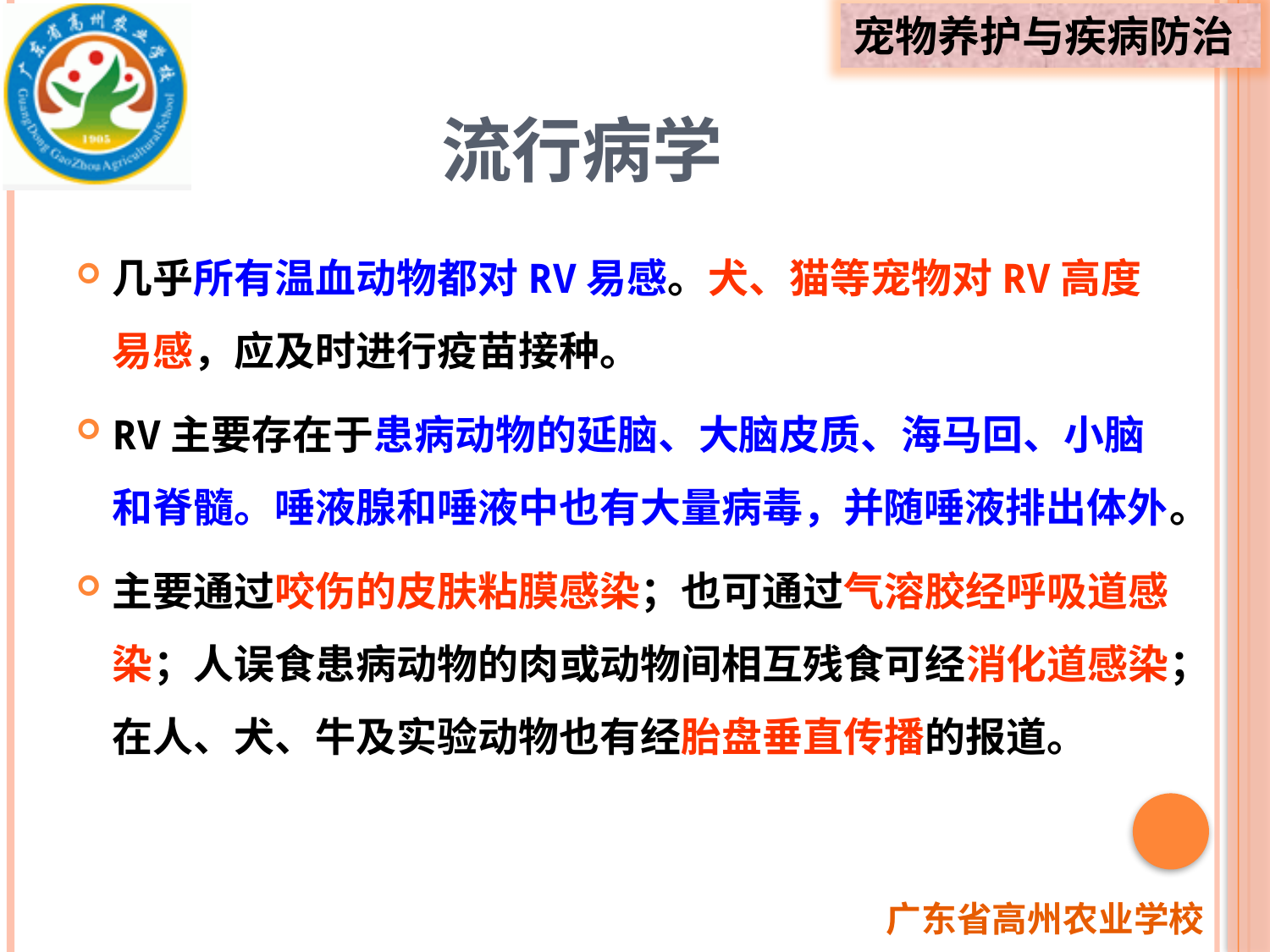

# 流行病学
几乎所有温血动物都对RV易感。犬、猫等宠物对RV高度易感，应及时进行疫苗接种。
RV主要存在于患病动物的延脑、大脑皮质、海马回、小脑和脊髓。唾液腺和唾液中也有大量病毒，并随唾液排出体外。
主要通过咬伤的皮肤粘膜感染；也可通过气溶胶经呼吸道感染；人误食患病动物的肉或动物间相互残食可经消化道感染；在人、犬、牛及实验动物也有经胎盘垂直传播的报道。